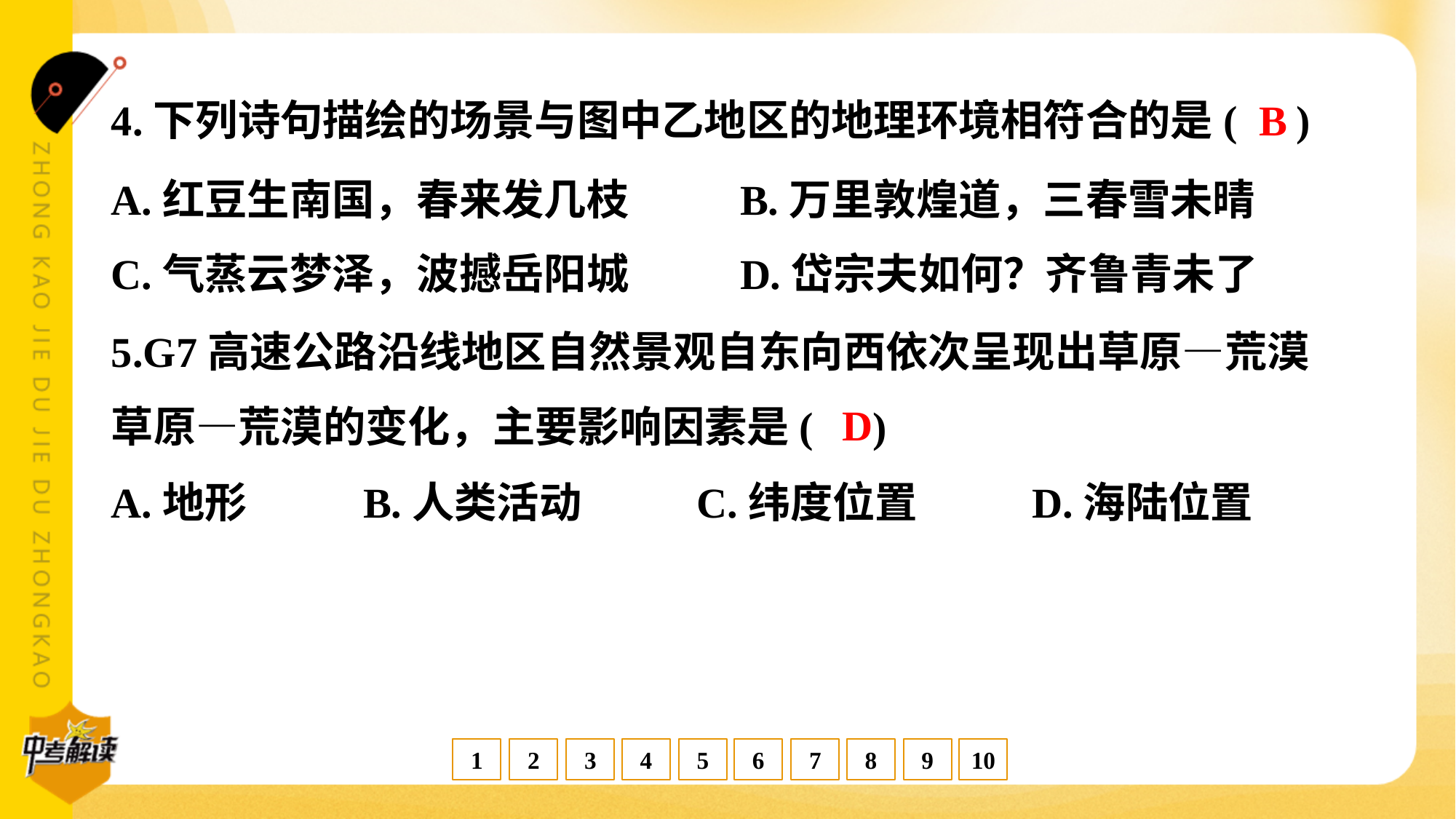

B
4.下列诗句描绘的场景与图中乙地区的地理环境相符合的是(     )
A.红豆生南国，春来发几枝	B.万里敦煌道，三春雪未晴
C.气蒸云梦泽，波撼岳阳城	D.岱宗夫如何？齐鲁青未了
5.G7高速公路沿线地区自然景观自东向西依次呈现出草原—荒漠
草原—荒漠的变化，主要影响因素是(     )
D
A.地形	B.人类活动	C.纬度位置	D.海陆位置